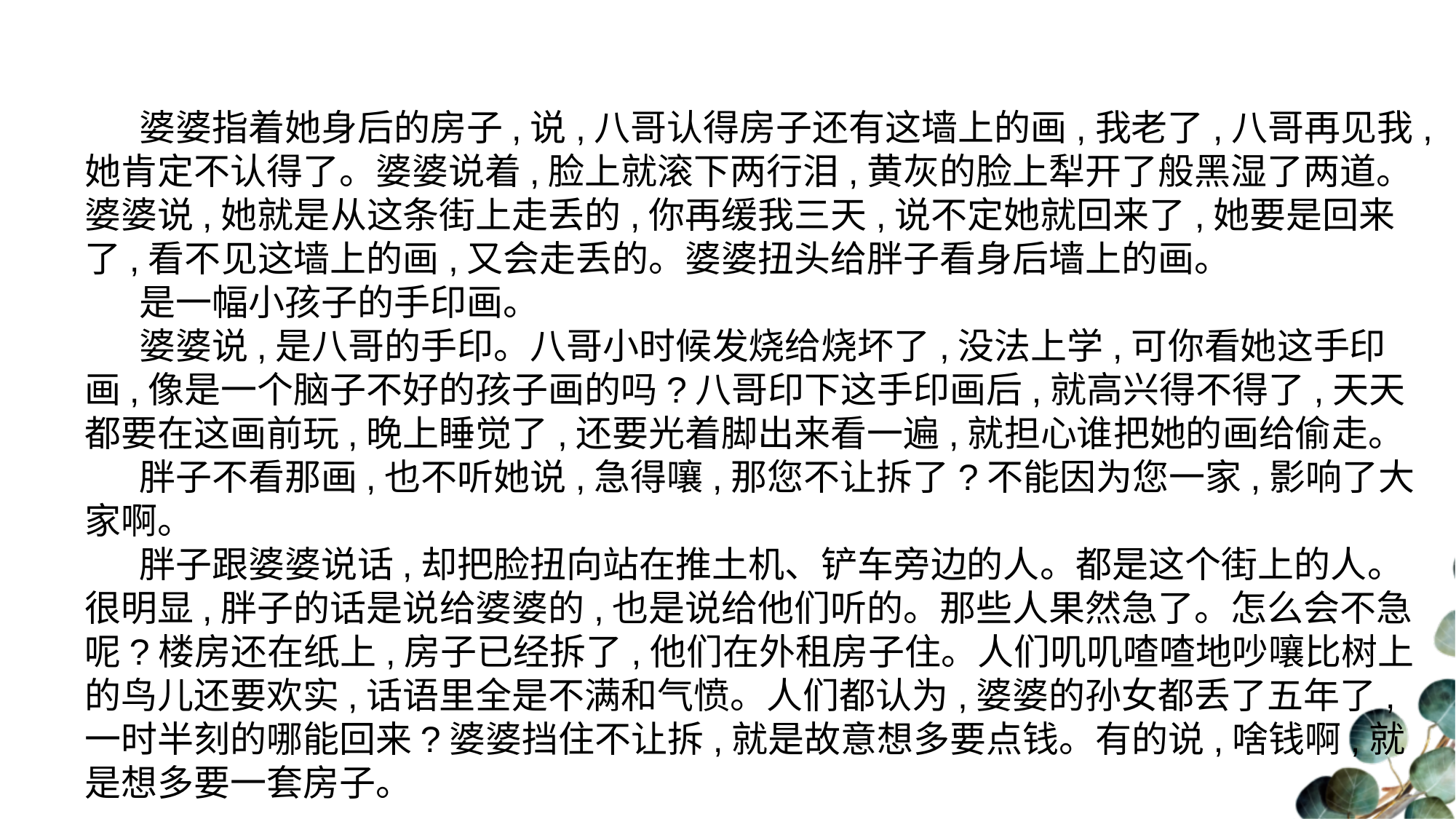

婆婆指着她身后的房子,说,八哥认得房子还有这墙上的画,我老了,八哥再见我,她肯定不认得了。婆婆说着,脸上就滚下两行泪,黄灰的脸上犁开了般黑湿了两道。婆婆说,她就是从这条街上走丢的,你再缓我三天,说不定她就回来了,她要是回来了,看不见这墙上的画,又会走丢的。婆婆扭头给胖子看身后墙上的画。
是一幅小孩子的手印画。
婆婆说,是八哥的手印。八哥小时候发烧给烧坏了,没法上学,可你看她这手印画,像是一个脑子不好的孩子画的吗?八哥印下这手印画后,就高兴得不得了,天天都要在这画前玩,晚上睡觉了,还要光着脚出来看一遍,就担心谁把她的画给偷走。
胖子不看那画,也不听她说,急得嚷,那您不让拆了?不能因为您一家,影响了大家啊。
胖子跟婆婆说话,却把脸扭向站在推土机、铲车旁边的人。都是这个街上的人。很明显,胖子的话是说给婆婆的,也是说给他们听的。那些人果然急了。怎么会不急呢?楼房还在纸上,房子已经拆了,他们在外租房子住。人们叽叽喳喳地吵嚷比树上的鸟儿还要欢实,话语里全是不满和气愤。人们都认为,婆婆的孙女都丢了五年了,一时半刻的哪能回来?婆婆挡住不让拆,就是故意想多要点钱。有的说,啥钱啊,就是想多要一套房子。